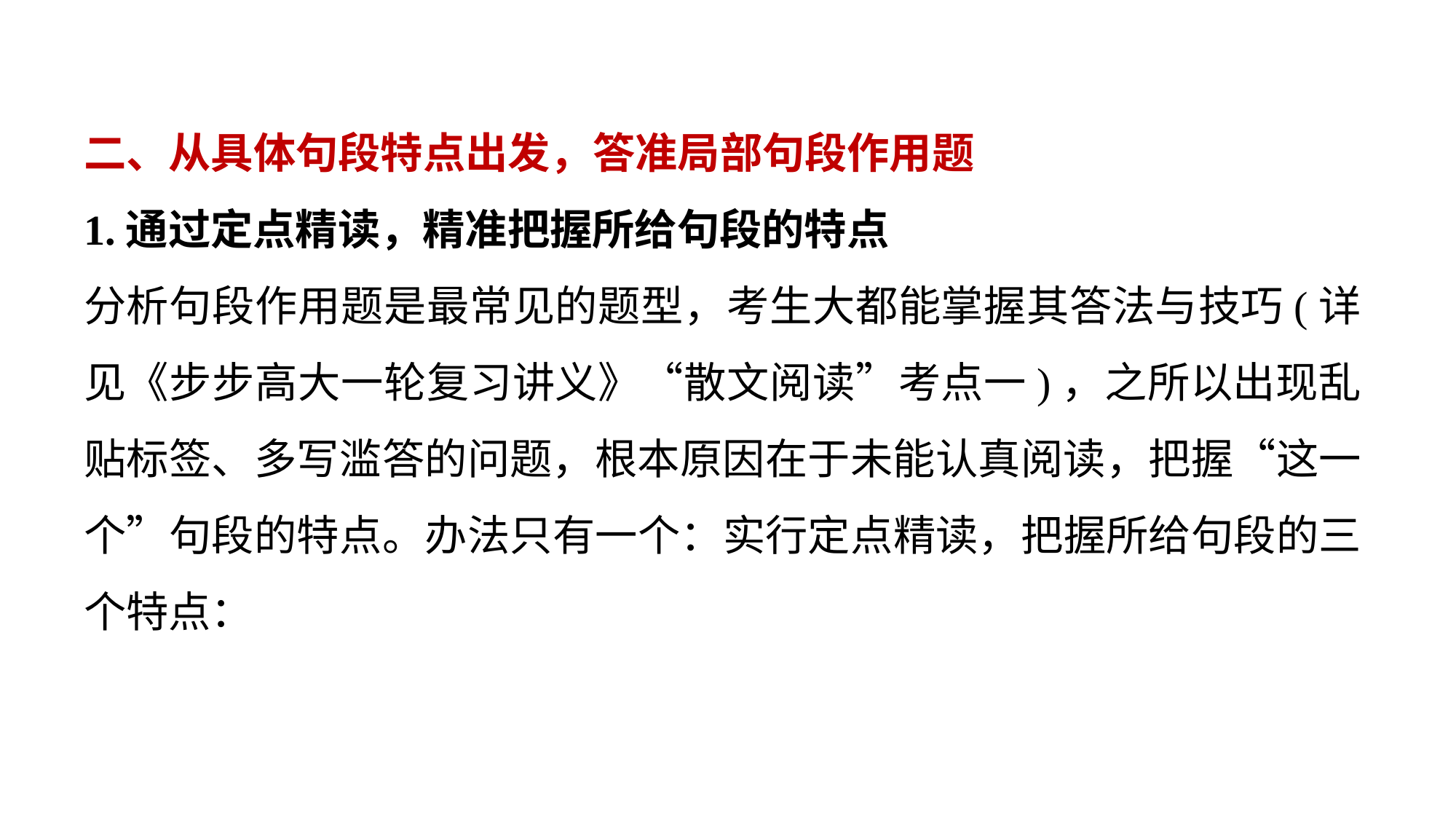

二、从具体句段特点出发，答准局部句段作用题
1.通过定点精读，精准把握所给句段的特点
分析句段作用题是最常见的题型，考生大都能掌握其答法与技巧(详见《步步高大一轮复习讲义》“散文阅读”考点一)，之所以出现乱贴标签、多写滥答的问题，根本原因在于未能认真阅读，把握“这一个”句段的特点。办法只有一个：实行定点精读，把握所给句段的三个特点：